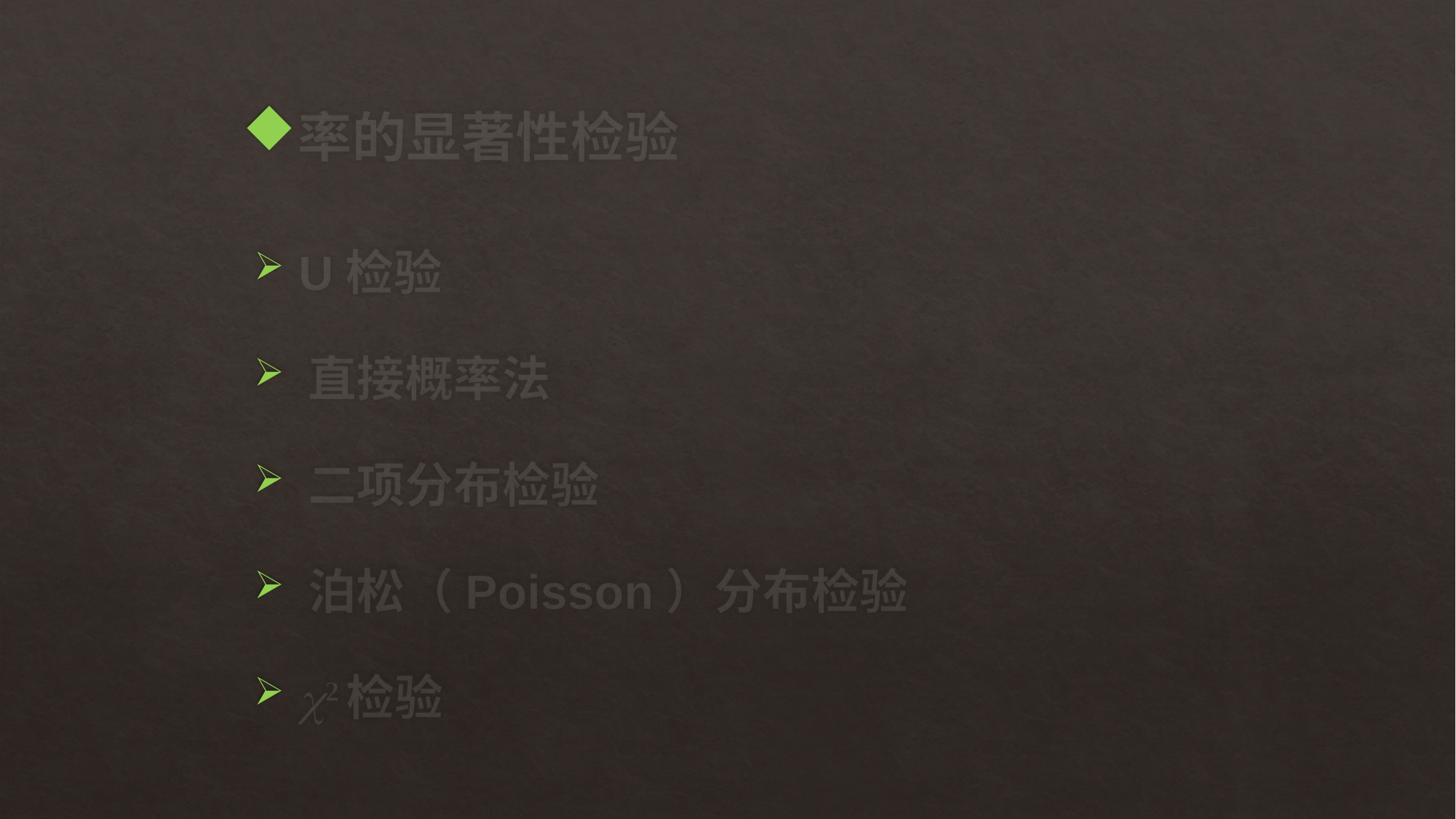

# 率的显著性检验
 U检验
 直接概率法
 二项分布检验
 泊松（Poisson）分布检验
 χ2检验